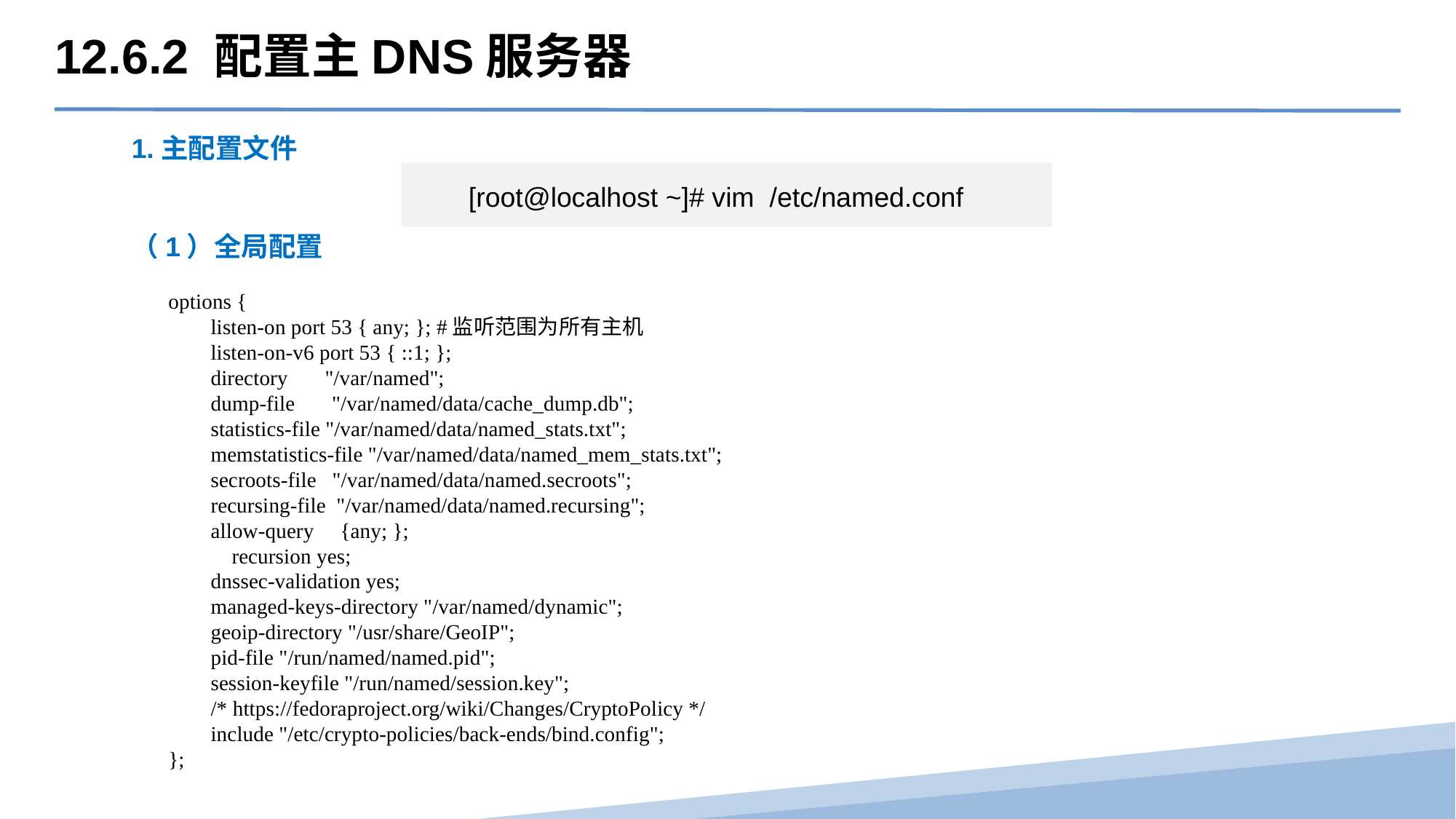

12.6.2 配置主DNS服务器
1.主配置文件
[root@localhost ~]# vim  /etc/named.conf
（1）全局配置

options {
        listen-on port 53 { any; }; #监听范围为所有主机
        listen-on-v6 port 53 { ::1; };
        directory       "/var/named";
        dump-file       "/var/named/data/cache_dump.db";
        statistics-file "/var/named/data/named_stats.txt";
        memstatistics-file "/var/named/data/named_mem_stats.txt";
        secroots-file   "/var/named/data/named.secroots";
        recursing-file  "/var/named/data/named.recursing";
        allow-query     {any; };
recursion yes;
        dnssec-validation yes;
        managed-keys-directory "/var/named/dynamic";
        geoip-directory "/usr/share/GeoIP";
        pid-file "/run/named/named.pid";
        session-keyfile "/run/named/session.key";
        /* https://fedoraproject.org/wiki/Changes/CryptoPolicy */
        include "/etc/crypto-policies/back-ends/bind.config";
};